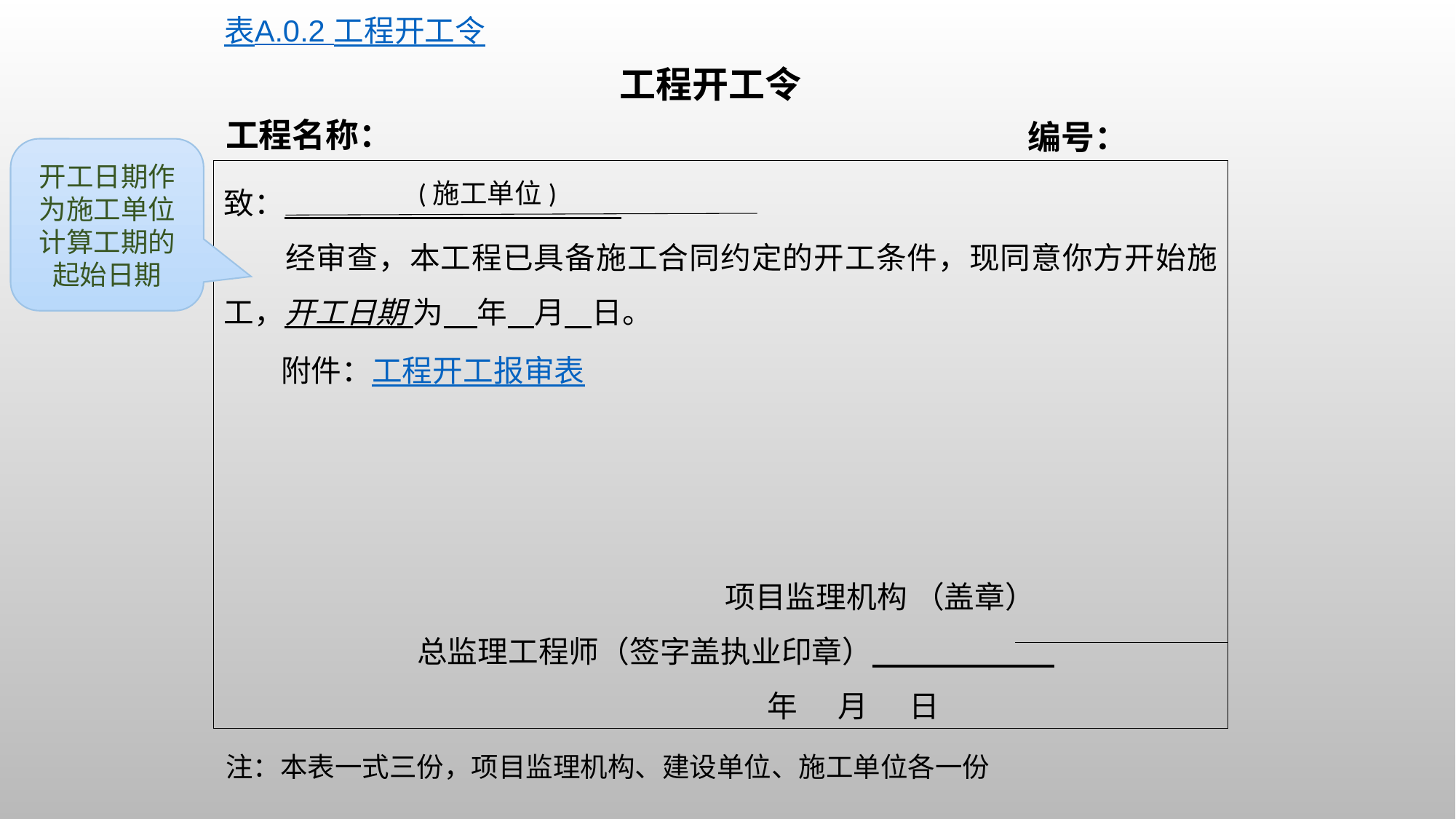

表A.0.2 工程开工令
工程开工令
工程名称：
编号：
开工日期作为施工单位计算工期的起始日期
致：
     经审查，本工程已具备施工合同约定的开工条件，现同意你方开始施工，开工日期 为     年    月    日。
     附件：工程开工报审表

                                                                       项目监理机构 （盖章）
                     总监理工程师（签字盖执业印章）
                                  年      月      日
(施工单位)
注：本表一式三份，项目监理机构、建设单位、施工单位各一份